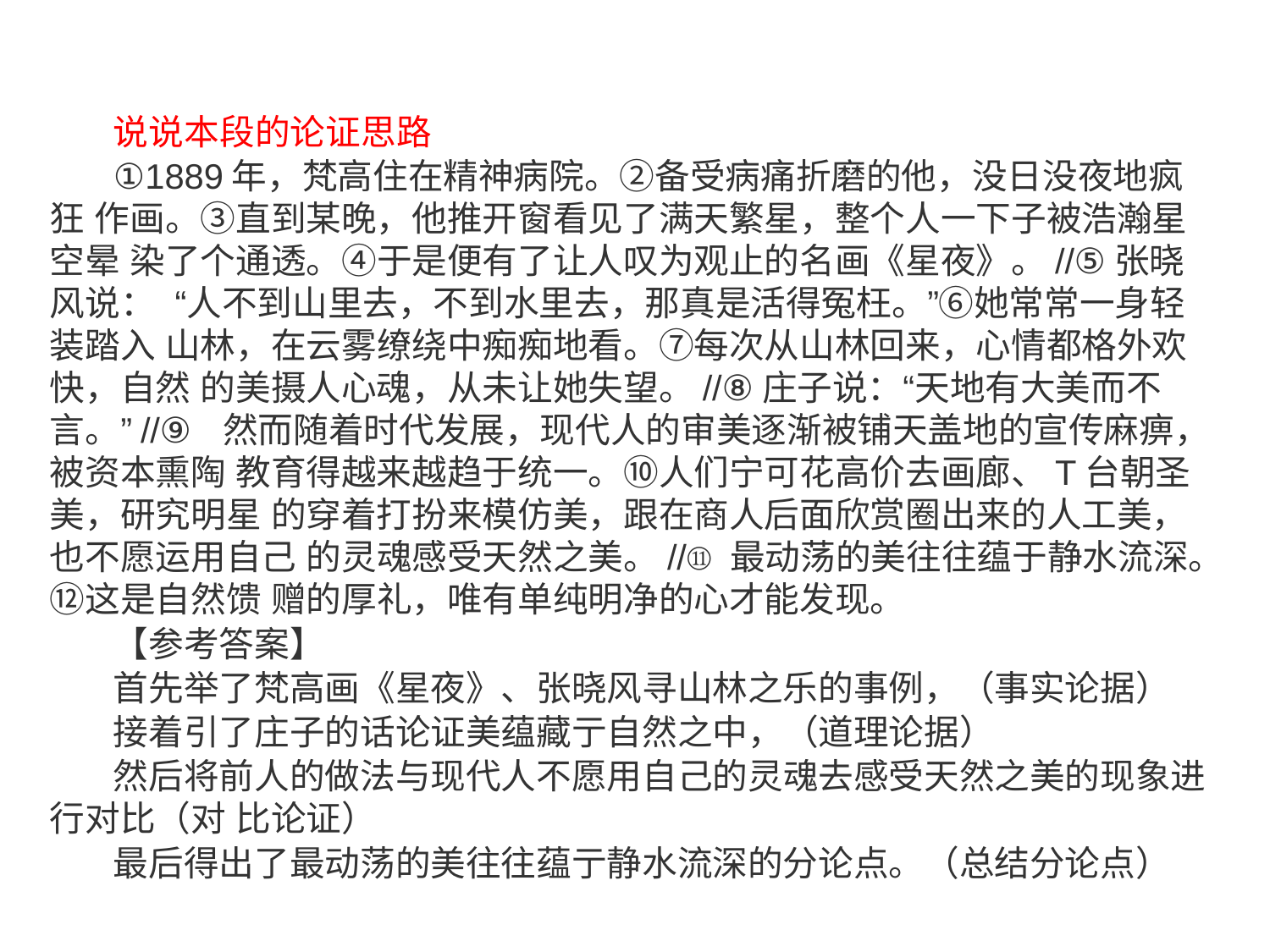

# 说说本段的论证思路
①1889年，梵高住在精神病院。②备受病痛折磨的他，没日没夜地疯狂 作画。③直到某晚，他推开窗看见了满天繁星，整个人一下子被浩瀚星空晕 染了个通透。④于是便有了让人叹为观止的名画《星夜》。//⑤张晓风说：  “人不到山里去，不到水里去，那真是活得冤枉。”⑥她常常一身轻装踏入 山林，在云雾缭绕中痴痴地看。⑦每次从山林回来，心情都格外欢快，自然 的美摄人心魂，从未让她失望。//⑧庄子说：“天地有大美而不言。”//⑨  然而随着时代发展，现代人的审美逐渐被铺天盖地的宣传麻痹，被资本熏陶 教育得越来越趋于统一。⑩人们宁可花高价去画廊、T台朝圣美，研究明星 的穿着打扮来模仿美，跟在商人后面欣赏圈出来的人工美，也不愿运用自己 的灵魂感受天然之美。//⑪最动荡的美往往蕴于静水流深。⑫这是自然馈 赠的厚礼，唯有单纯明净的心才能发现。
【参考答案】
首先举了梵高画《星夜》、张晓风寻山林之乐的事例，（事实论据）
接着引了庄子的话论证美蕴藏亍自然之中，（道理论据）
然后将前人的做法与现代人不愿用自己的灵魂去感受天然之美的现象进行对比（对 比论证）
最后得出了最动荡的美往往蕴亍静水流深的分论点。（总结分论点）